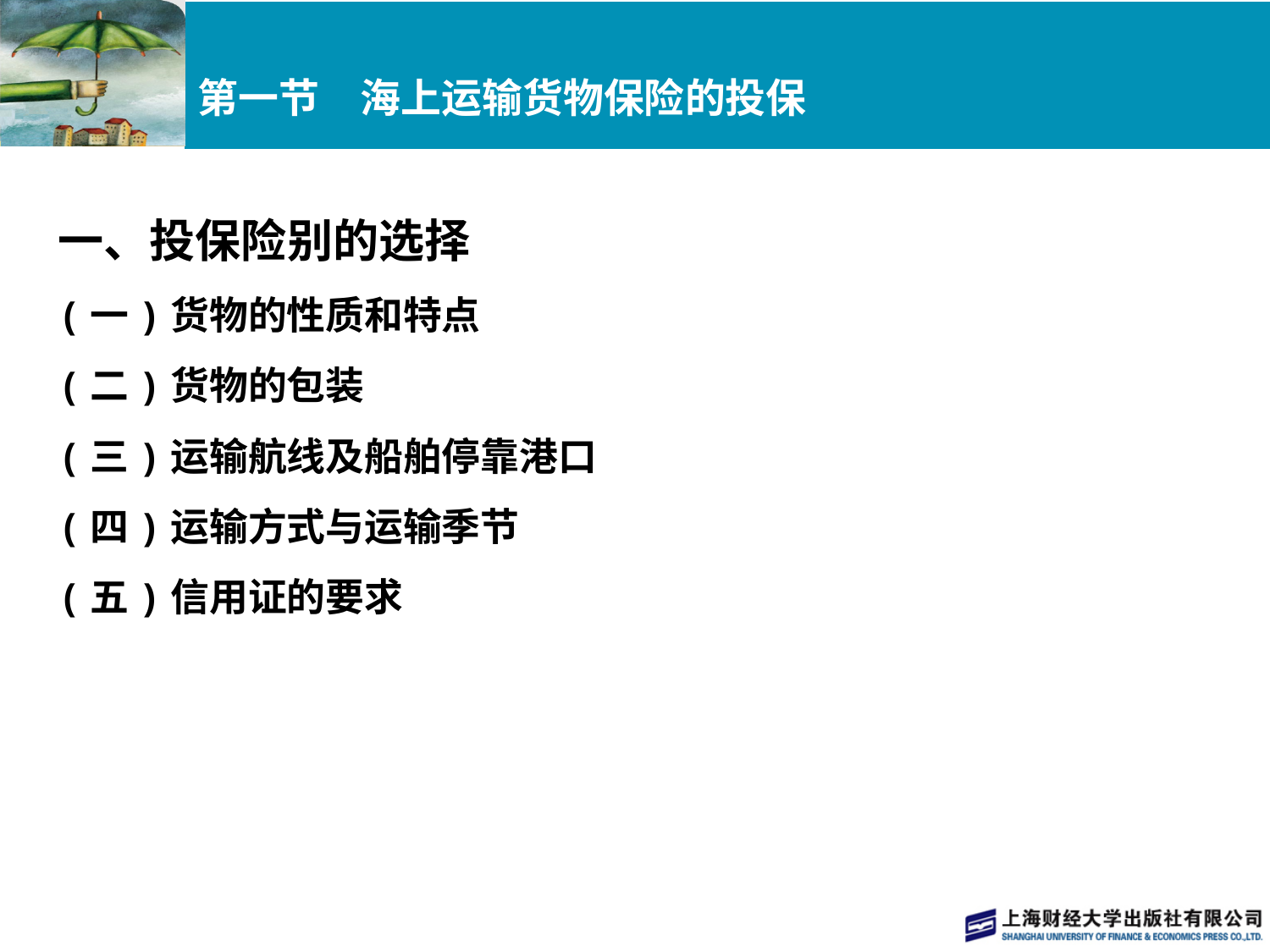

# 第一节　海上运输货物保险的投保
一、投保险别的选择
(一)货物的性质和特点
(二)货物的包装
(三)运输航线及船舶停靠港口
(四)运输方式与运输季节
(五)信用证的要求